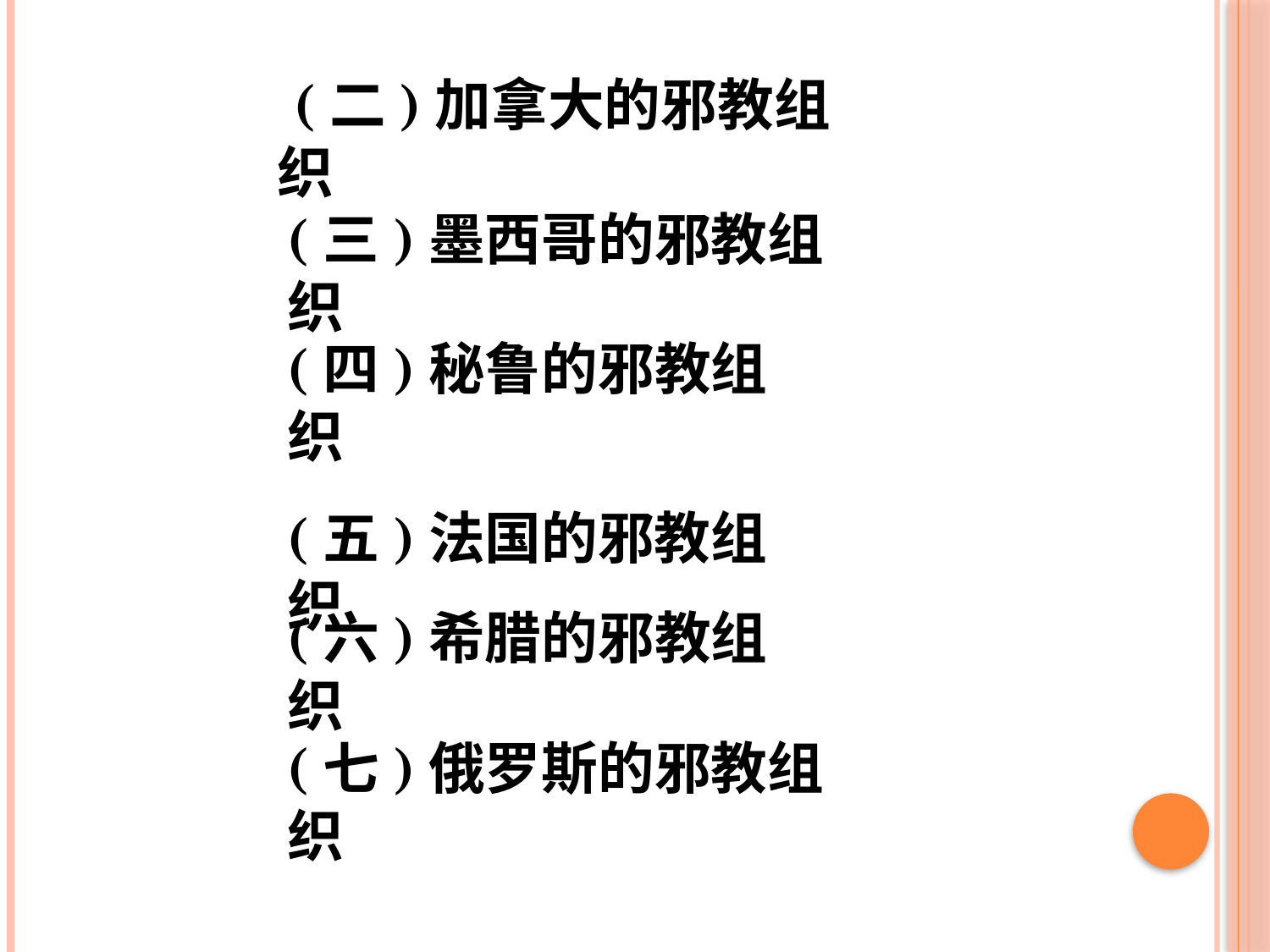

(二)加拿大的邪教组织
(三)墨西哥的邪教组织
(四)秘鲁的邪教组织
(五)法国的邪教组织
(六)希腊的邪教组织
(七)俄罗斯的邪教组织